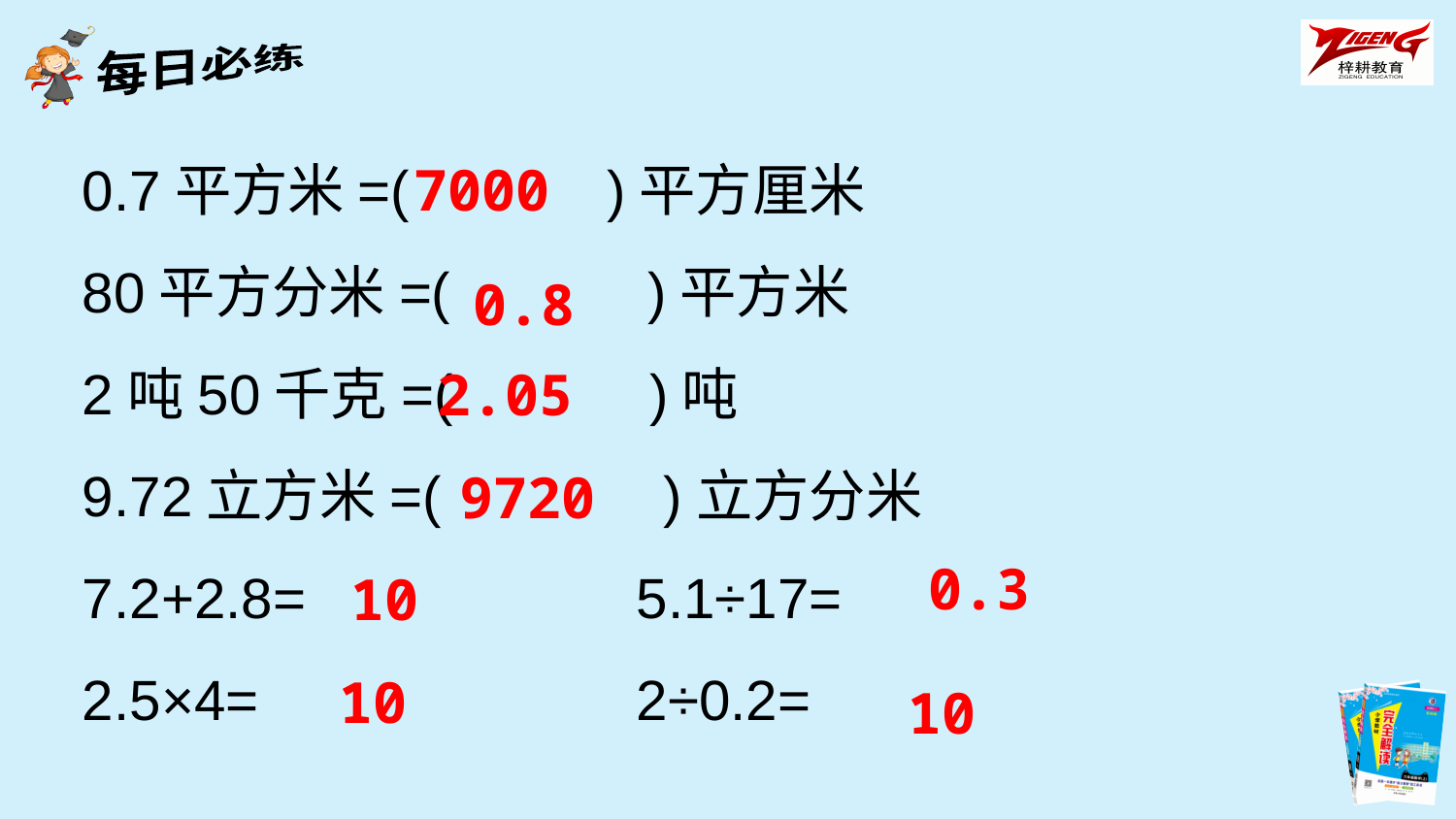

0.7平方米=(　　　)平方厘米
80平方分米=(　　　)平方米
2吨50千克=(　　　)吨
9.72立方米=(　　  　)立方分米
7.2+2.8=                     5.1÷17=
2.5×4=                        2÷0.2=
7000
0.8
2.05
9720
0.3
10
10
10